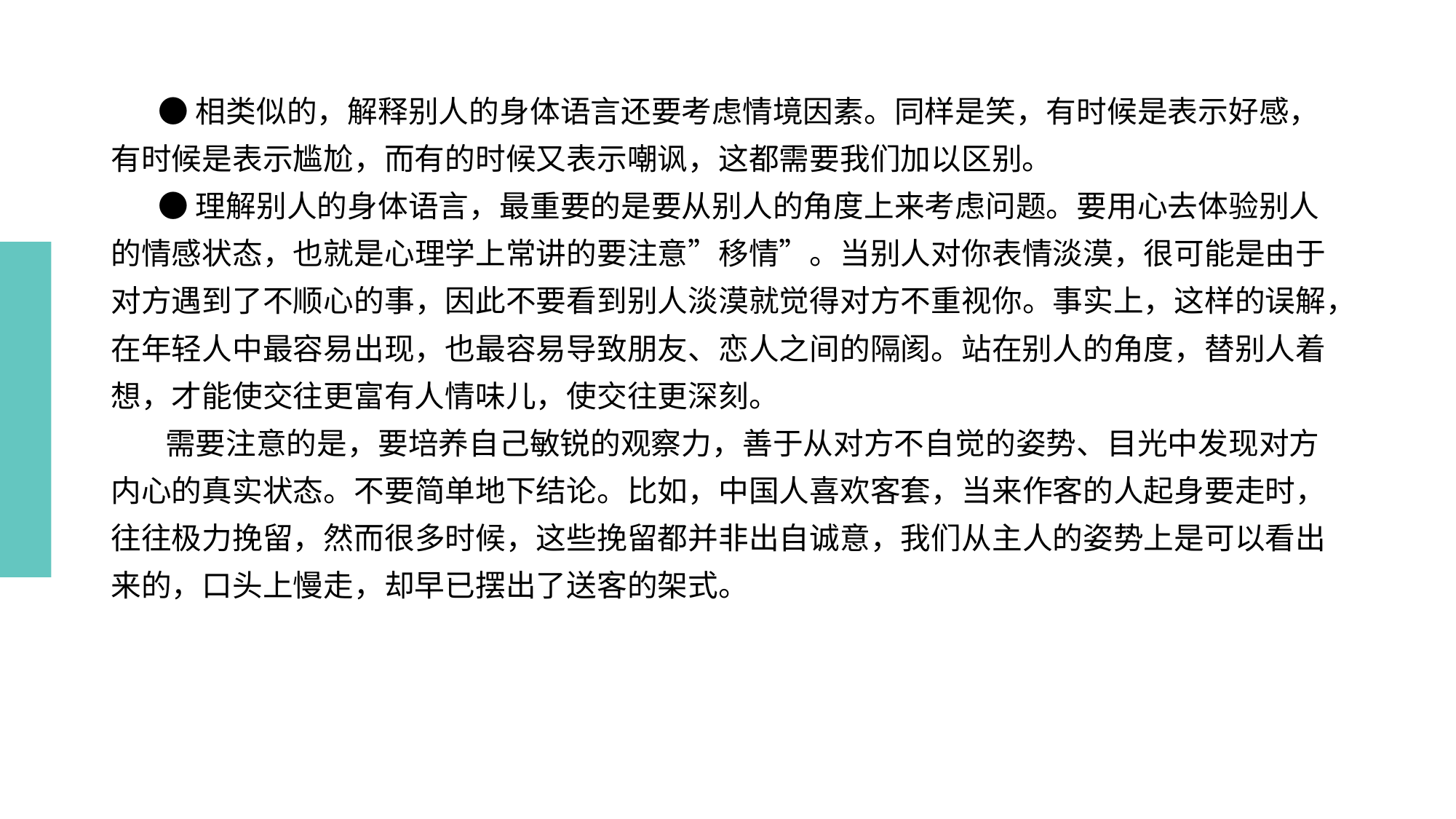

# ●相类似的，解释别人的身体语言还要考虑情境因素。同样是笑，有时候是表示好感，有时候是表示尴尬，而有的时候又表示嘲讽，这都需要我们加以区别。
       ●理解别人的身体语言，最重要的是要从别人的角度上来考虑问题。要用心去体验别人的情感状态，也就是心理学上常讲的要注意”移情”。当别人对你表情淡漠，很可能是由于对方遇到了不顺心的事，因此不要看到别人淡漠就觉得对方不重视你。事实上，这样的误解，在年轻人中最容易出现，也最容易导致朋友、恋人之间的隔阂。站在别人的角度，替别人着想，才能使交往更富有人情味儿，使交往更深刻。
       需要注意的是，要培养自己敏锐的观察力，善于从对方不自觉的姿势、目光中发现对方内心的真实状态。不要简单地下结论。比如，中国人喜欢客套，当来作客的人起身要走时，往往极力挽留，然而很多时候，这些挽留都并非出自诚意，我们从主人的姿势上是可以看出来的，口头上慢走，却早已摆出了送客的架式。